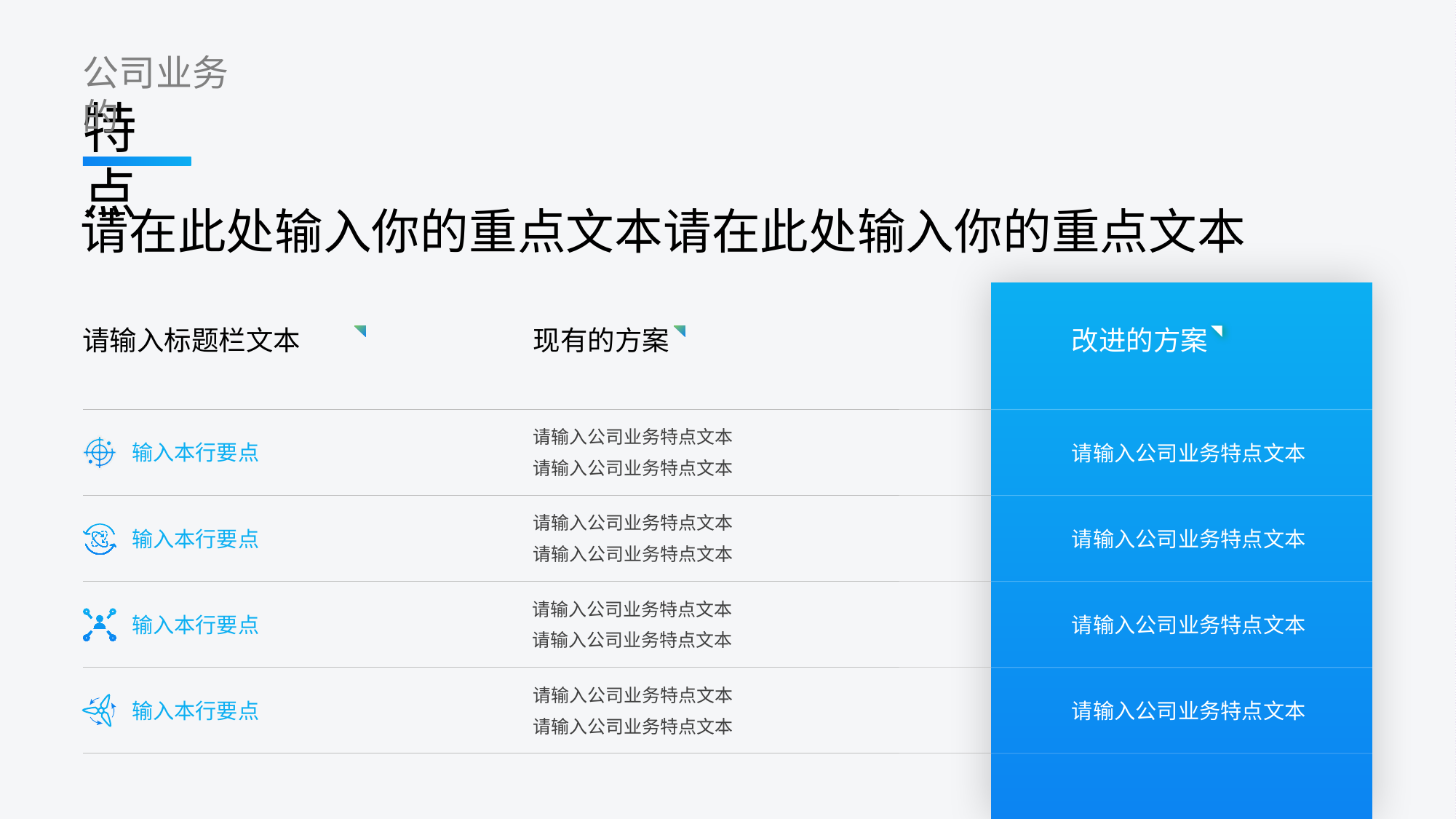

公司业务的
特点
请在此处输入你的重点文本请在此处输入你的重点文本

请输入标题栏文本
现有的方案
改进的方案

请输入公司业务特点文本
请输入公司业务特点文本

输入本行要点
请输入公司业务特点文本
请输入公司业务特点文本
请输入公司业务特点文本

输入本行要点
请输入公司业务特点文本
请输入公司业务特点文本
请输入公司业务特点文本

输入本行要点
请输入公司业务特点文本
请输入公司业务特点文本
请输入公司业务特点文本

输入本行要点
请输入公司业务特点文本